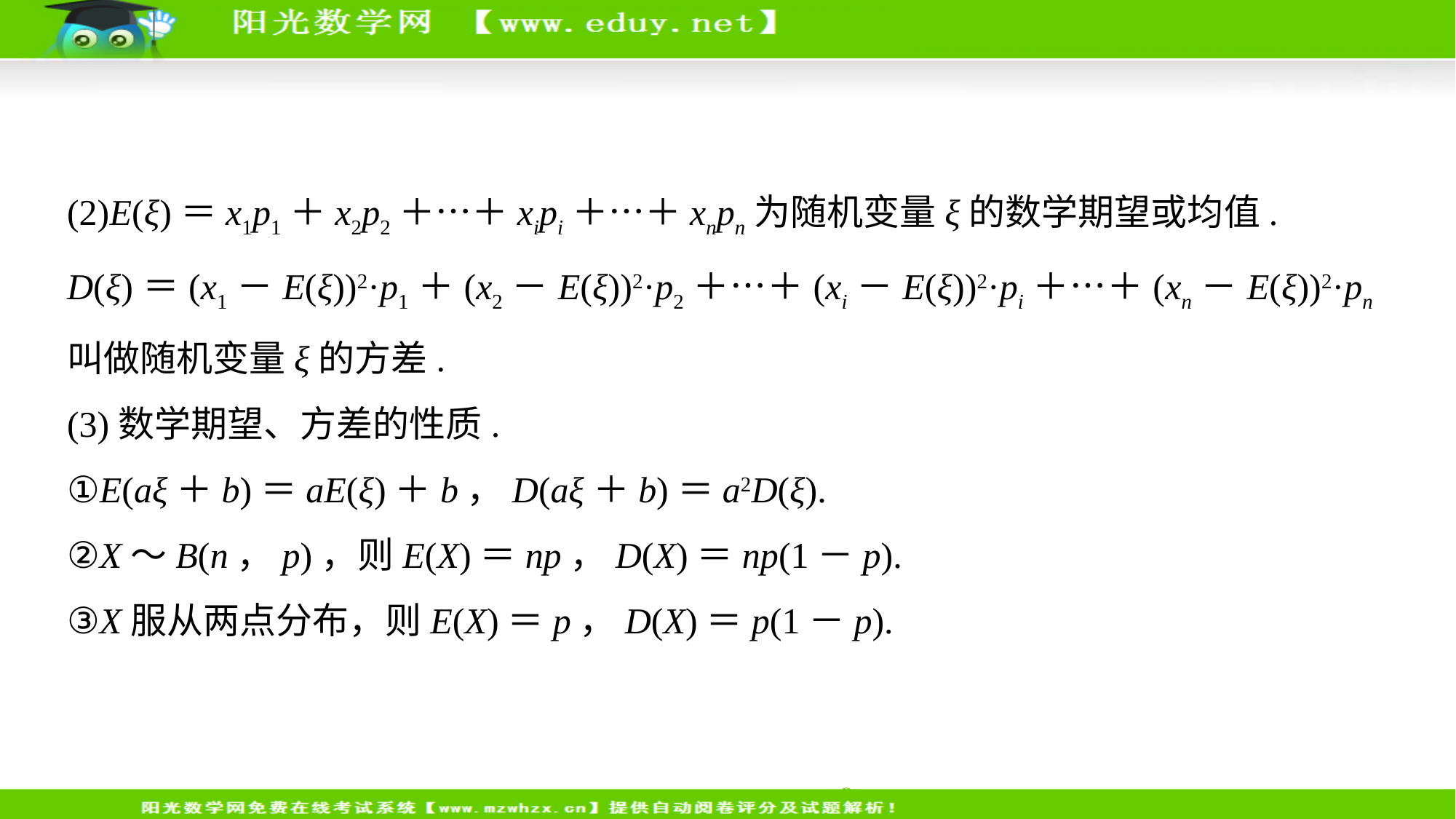

(2)E(ξ)＝x1p1＋x2p2＋…＋xipi＋…＋xnpn为随机变量ξ的数学期望或均值.
D(ξ)＝(x1－E(ξ))2·p1＋(x2－E(ξ))2·p2＋…＋(xi－E(ξ))2·pi＋…＋(xn－E(ξ))2·pn叫做随机变量ξ的方差.
(3)数学期望、方差的性质.
①E(aξ＋b)＝aE(ξ)＋b，D(aξ＋b)＝a2D(ξ).
②X～B(n，p)，则E(X)＝np，D(X)＝np(1－p).
③X服从两点分布，则E(X)＝p，D(X)＝p(1－p).